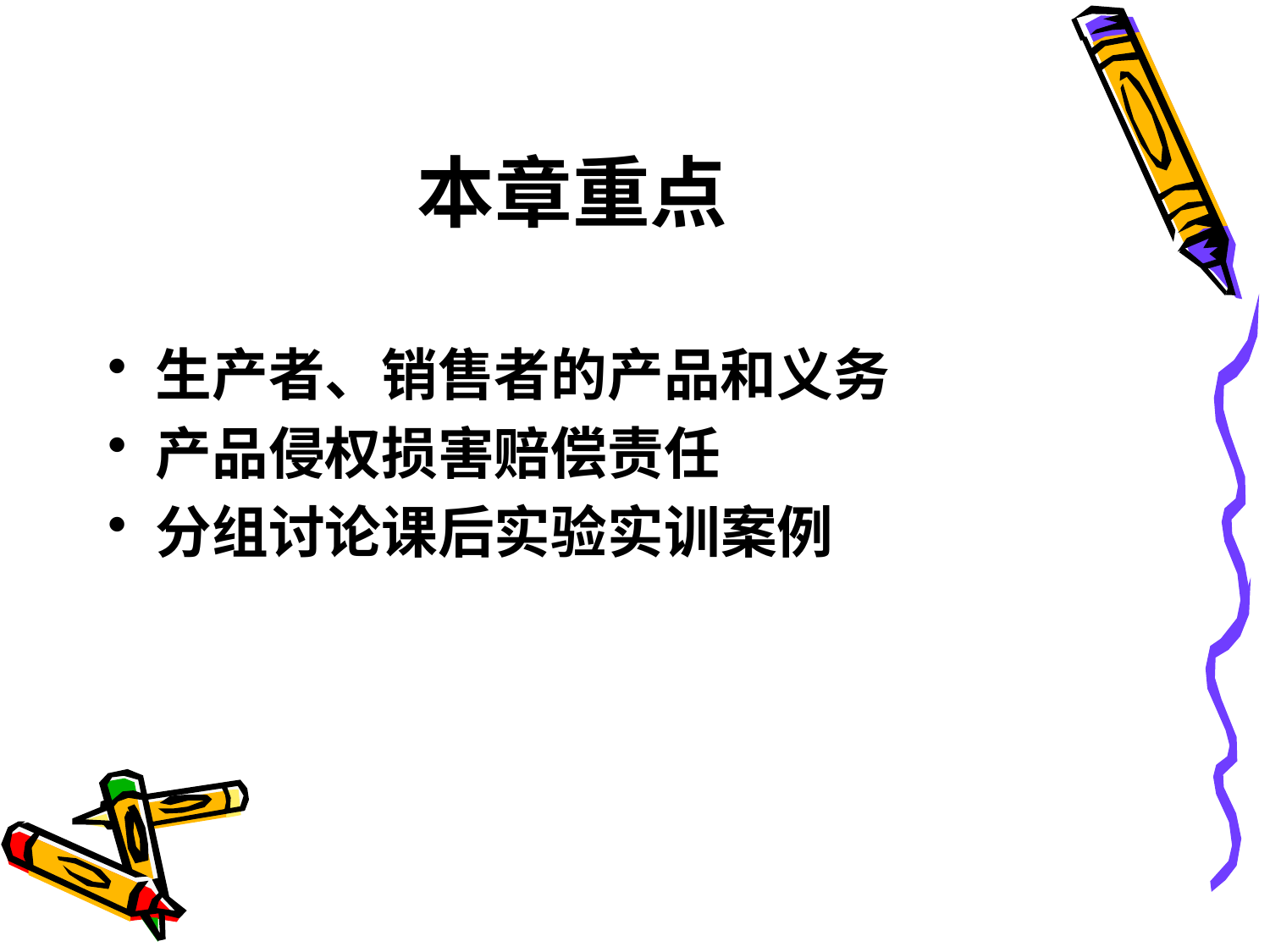

# 本章重点

生产者、销售者的产品和义务
产品侵权损害赔偿责任
分组讨论课后实验实训案例